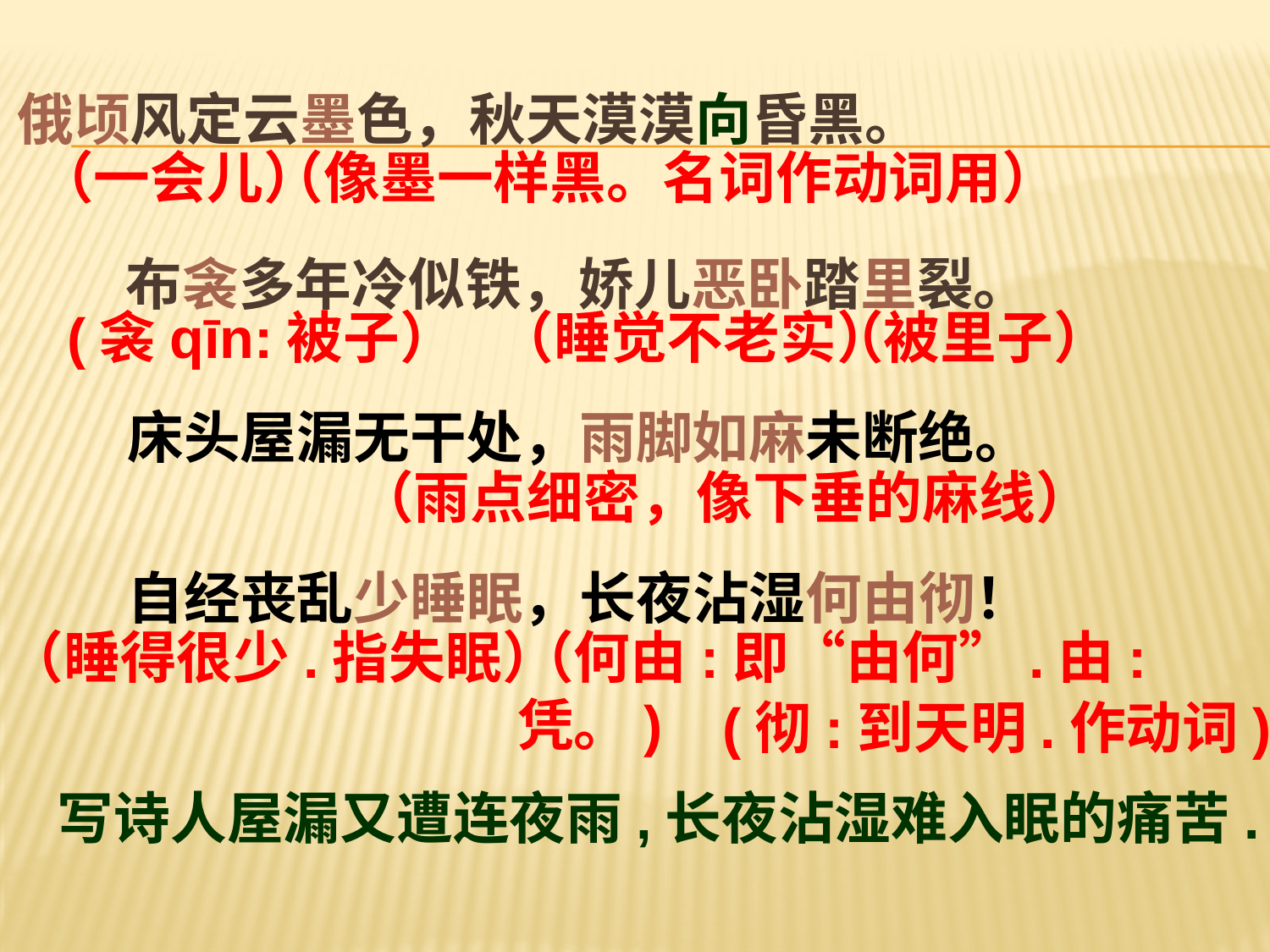

# 俄顷风定云墨色，秋天漠漠向昏黑。
（一会儿）
（像墨一样黑。名词作动词用）
布衾多年冷似铁，娇儿恶卧踏里裂。
(衾qīn:被子）
（睡觉不老实）
（被里子）
床头屋漏无干处，雨脚如麻未断绝。
（雨点细密，像下垂的麻线）
自经丧乱少睡眠，长夜沾湿何由彻！
（睡得很少.指失眠）
（何由:即“由何”.由:凭。)
(彻:到天明.作动词)
写诗人屋漏又遭连夜雨,长夜沾湿难入眠的痛苦.